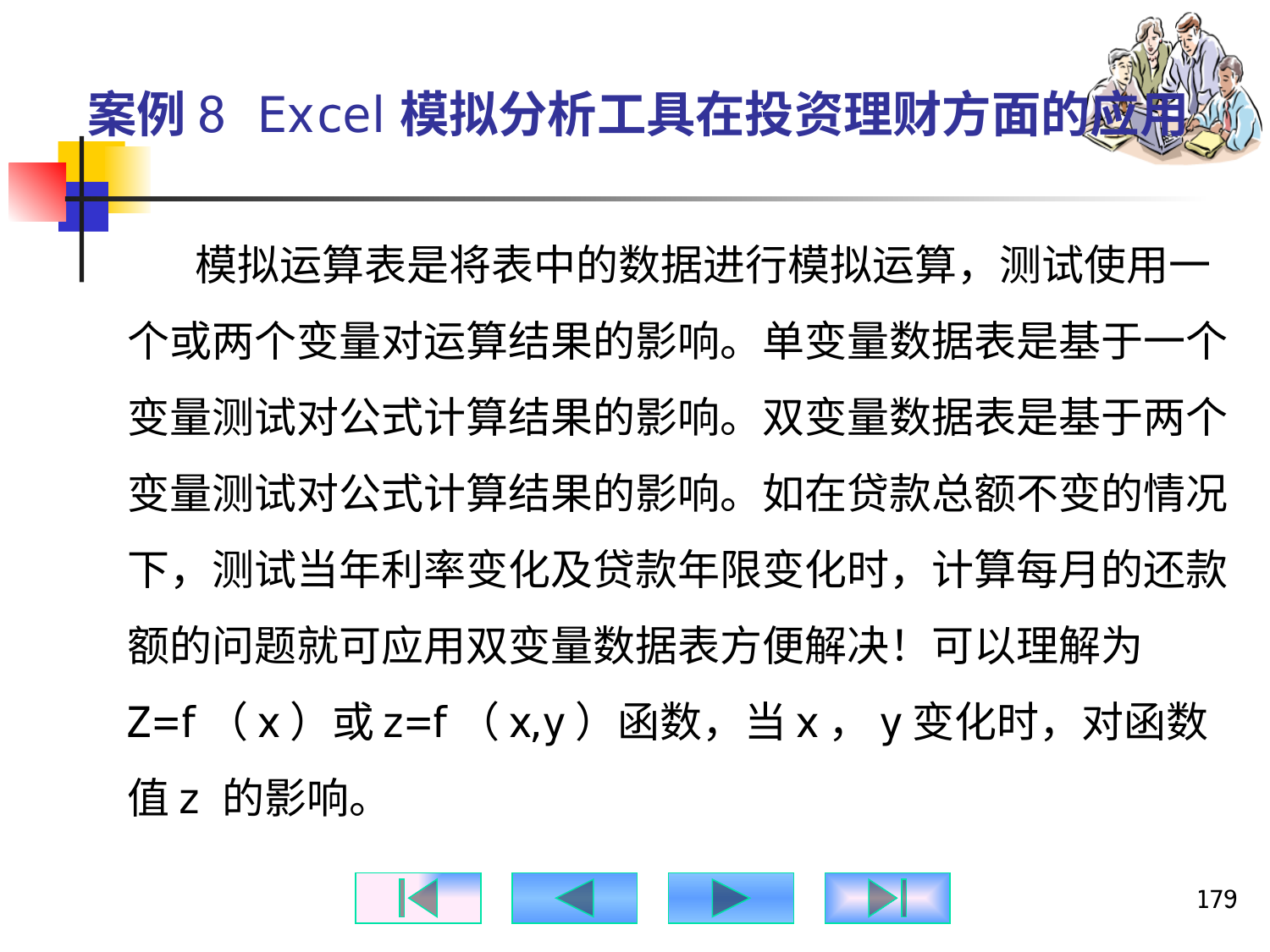

# 案例8  Excel模拟分析工具在投资理财方面的应用
      模拟运算表是将表中的数据进行模拟运算，测试使用一个或两个变量对运算结果的影响。单变量数据表是基于一个变量测试对公式计算结果的影响。双变量数据表是基于两个变量测试对公式计算结果的影响。如在贷款总额不变的情况下，测试当年利率变化及贷款年限变化时，计算每月的还款额的问题就可应用双变量数据表方便解决！可以理解为Z=f（x）或z=f（x,y）函数，当x，y变化时，对函数值z 的影响。

179